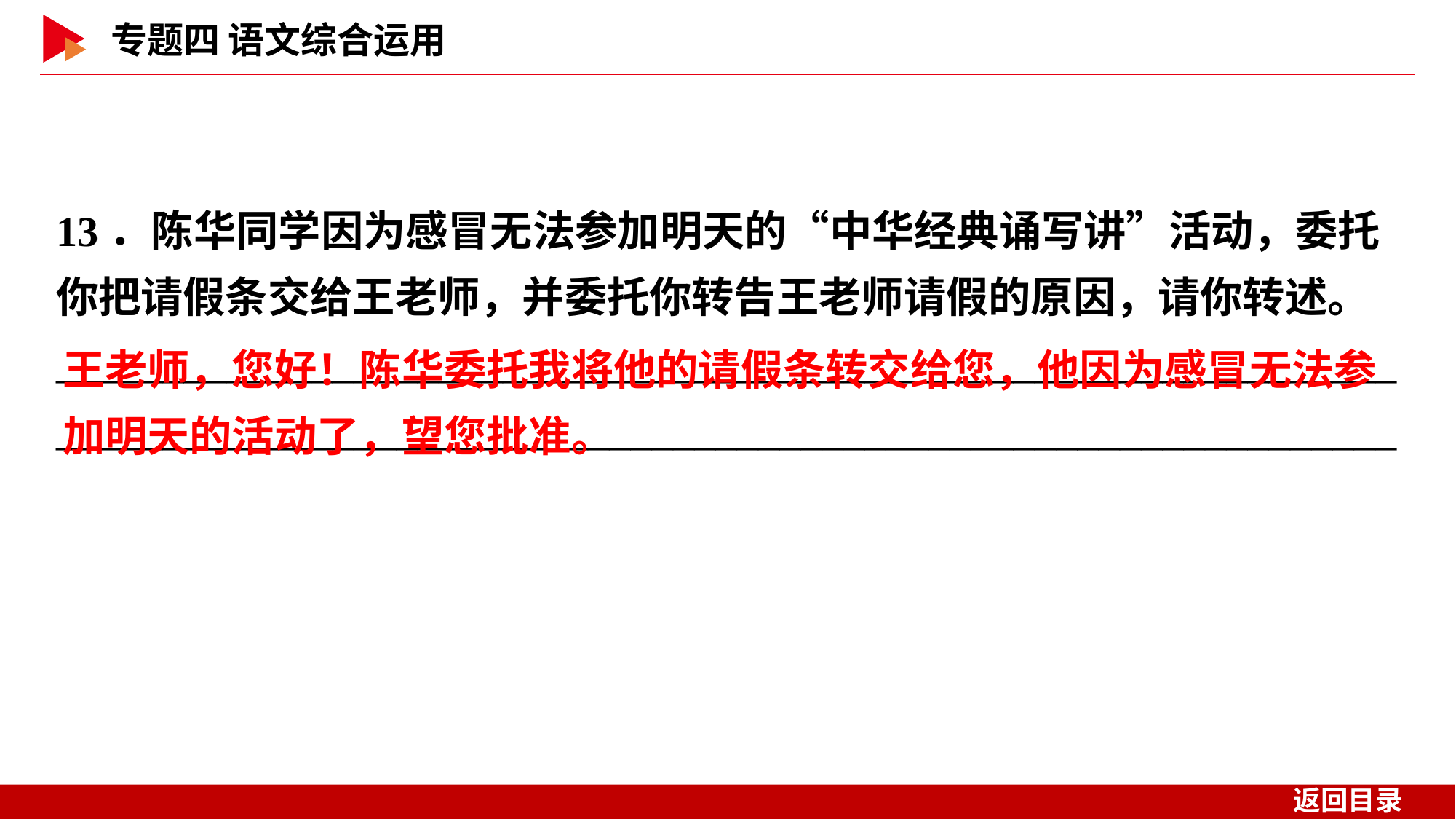

13．陈华同学因为感冒无法参加明天的“中华经典诵写讲”活动，委托你把请假条交给王老师，并委托你转告王老师请假的原因，请你转述。
______________________________________________________________________________________________________________________________
王老师，您好！陈华委托我将他的请假条转交给您，他因为感冒无法参加明天的活动了，望您批准。